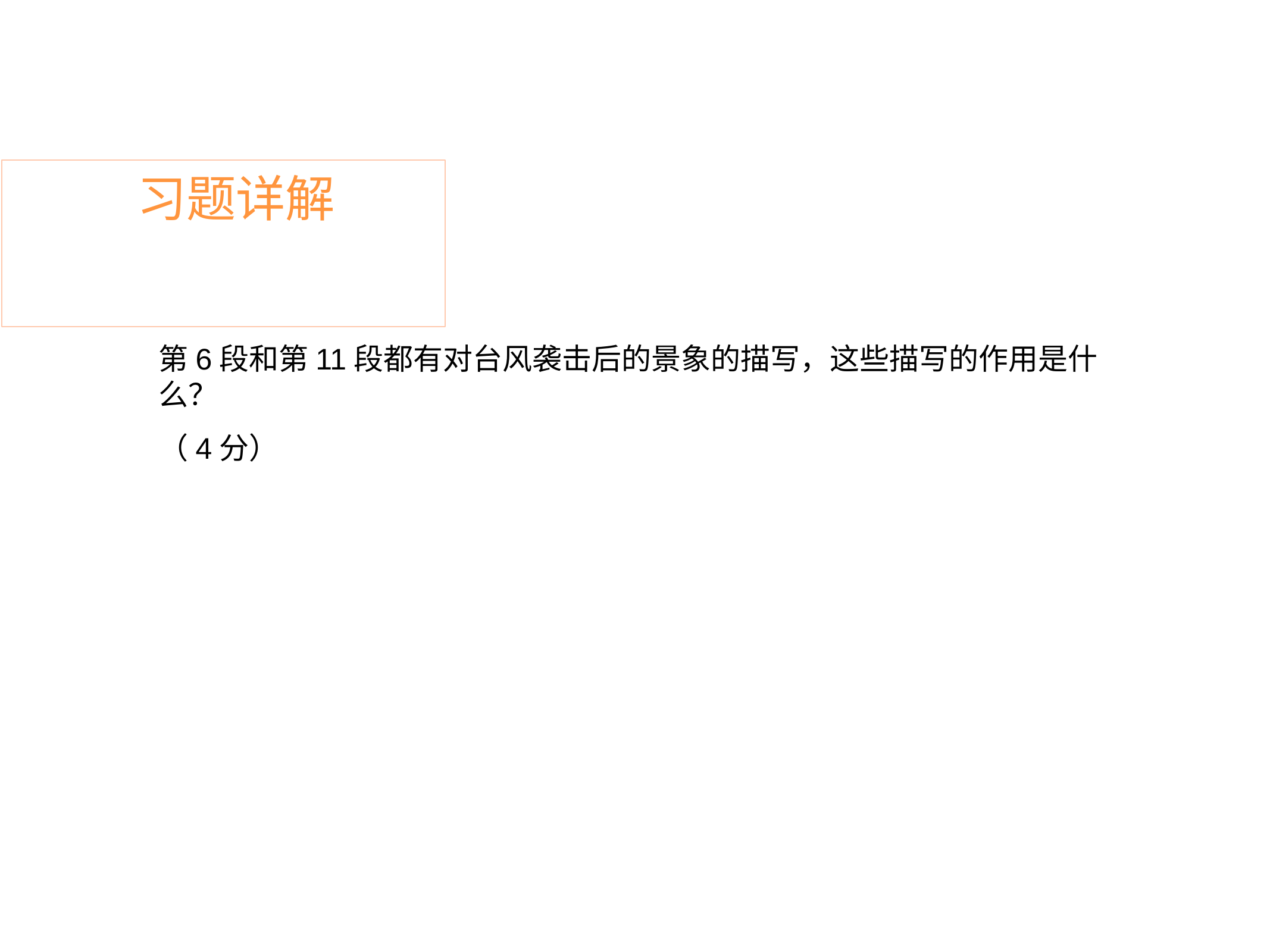

# 习题详解
第6段和第11段都有对台风袭击后的景象的描写，这些描写的作用是什么？
（4分）